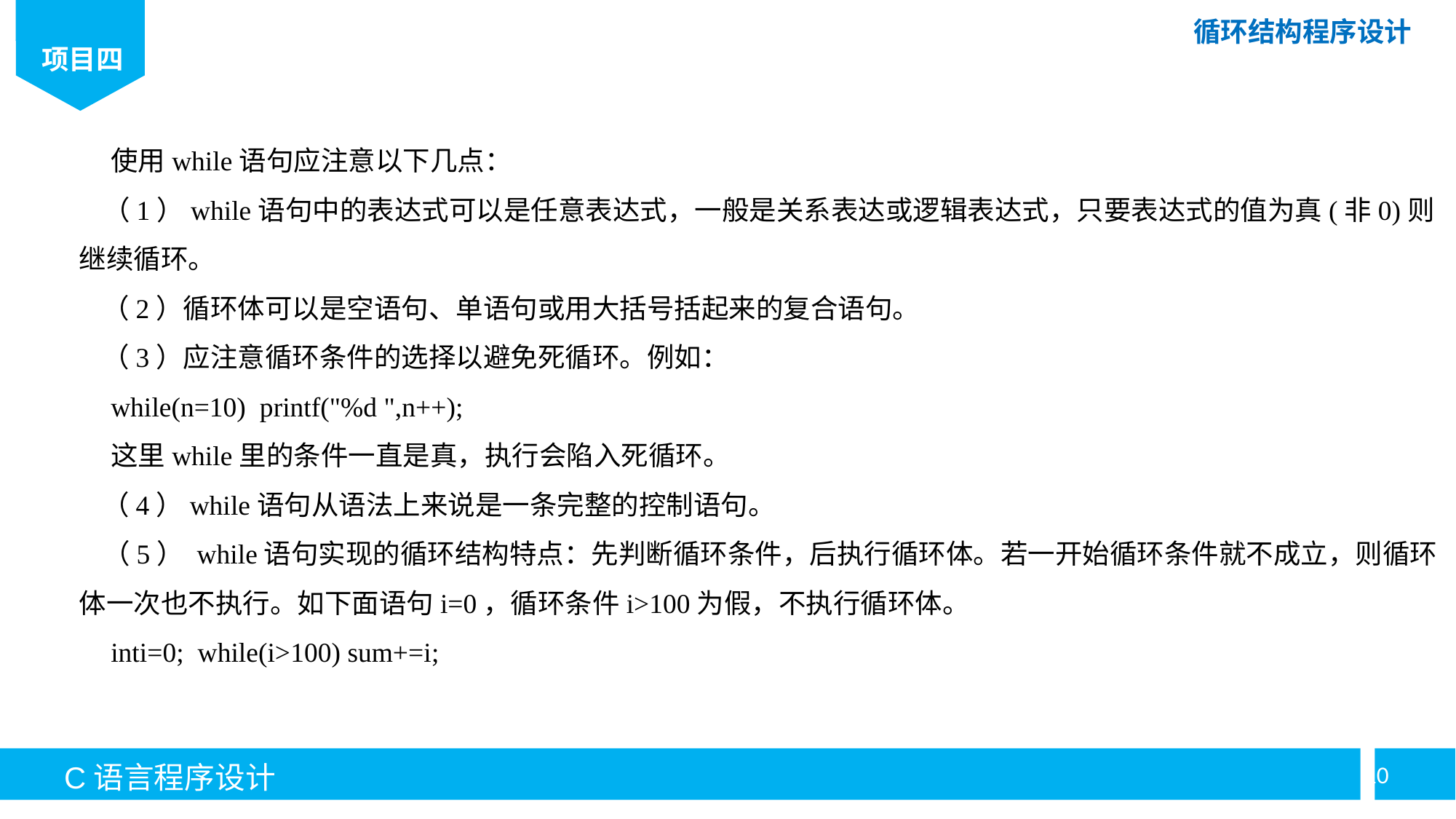

使用while语句应注意以下几点：
（1）while语句中的表达式可以是任意表达式，一般是关系表达或逻辑表达式，只要表达式的值为真(非0)则继续循环。
（2）循环体可以是空语句、单语句或用大括号括起来的复合语句。
（3）应注意循环条件的选择以避免死循环。例如：
while(n=10)  printf("%d ",n++);
这里while里的条件一直是真，执行会陷入死循环。
（4）while语句从语法上来说是一条完整的控制语句。
（5） while语句实现的循环结构特点：先判断循环条件，后执行循环体。若一开始循环条件就不成立，则循环体一次也不执行。如下面语句i=0，循环条件i>100为假，不执行循环体。
inti=0;  while(i>100) sum+=i;